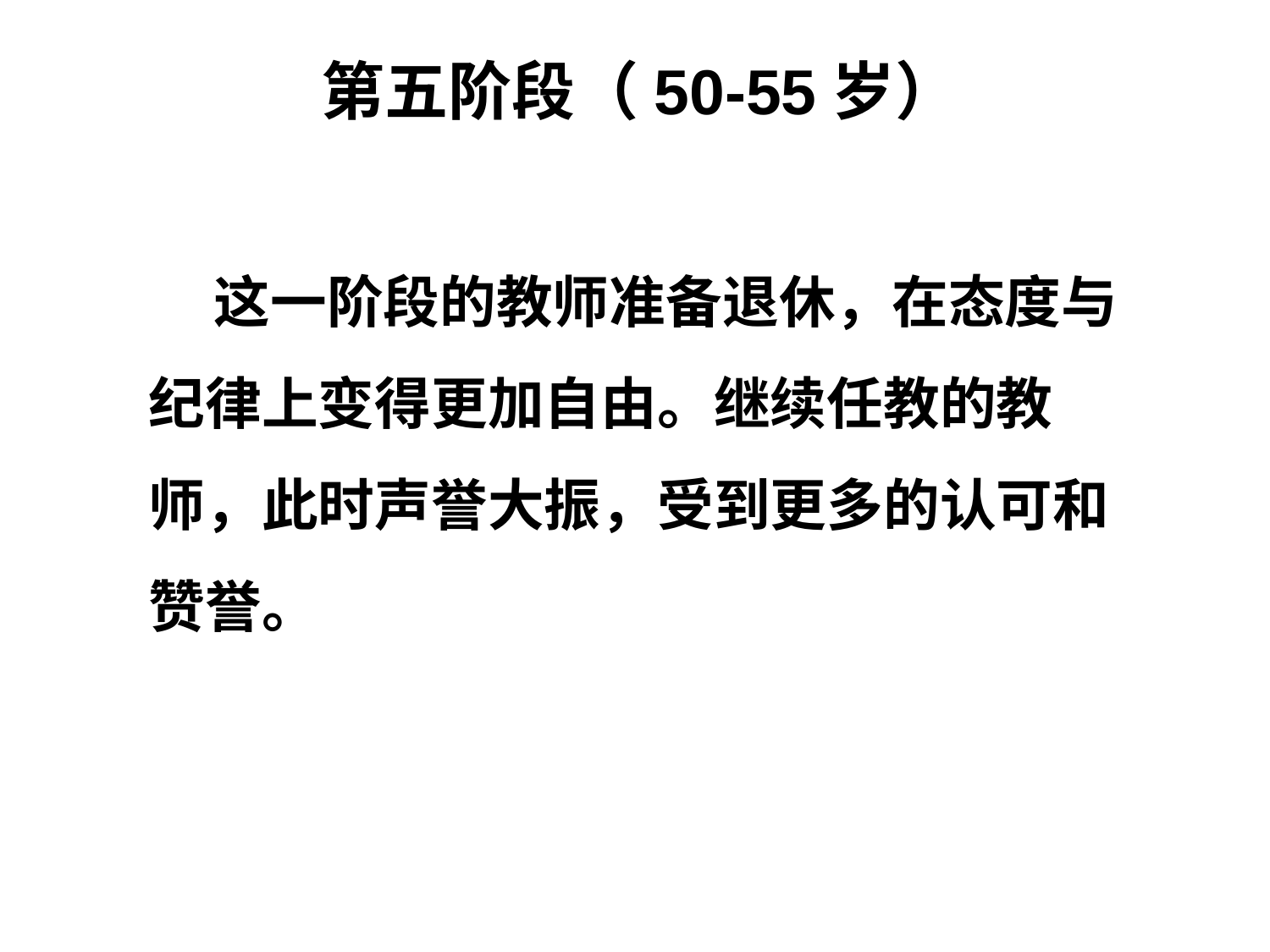

第五阶段（50-55岁）
    这一阶段的教师准备退休，在态度与纪律上变得更加自由。继续任教的教师，此时声誉大振，受到更多的认可和赞誉。